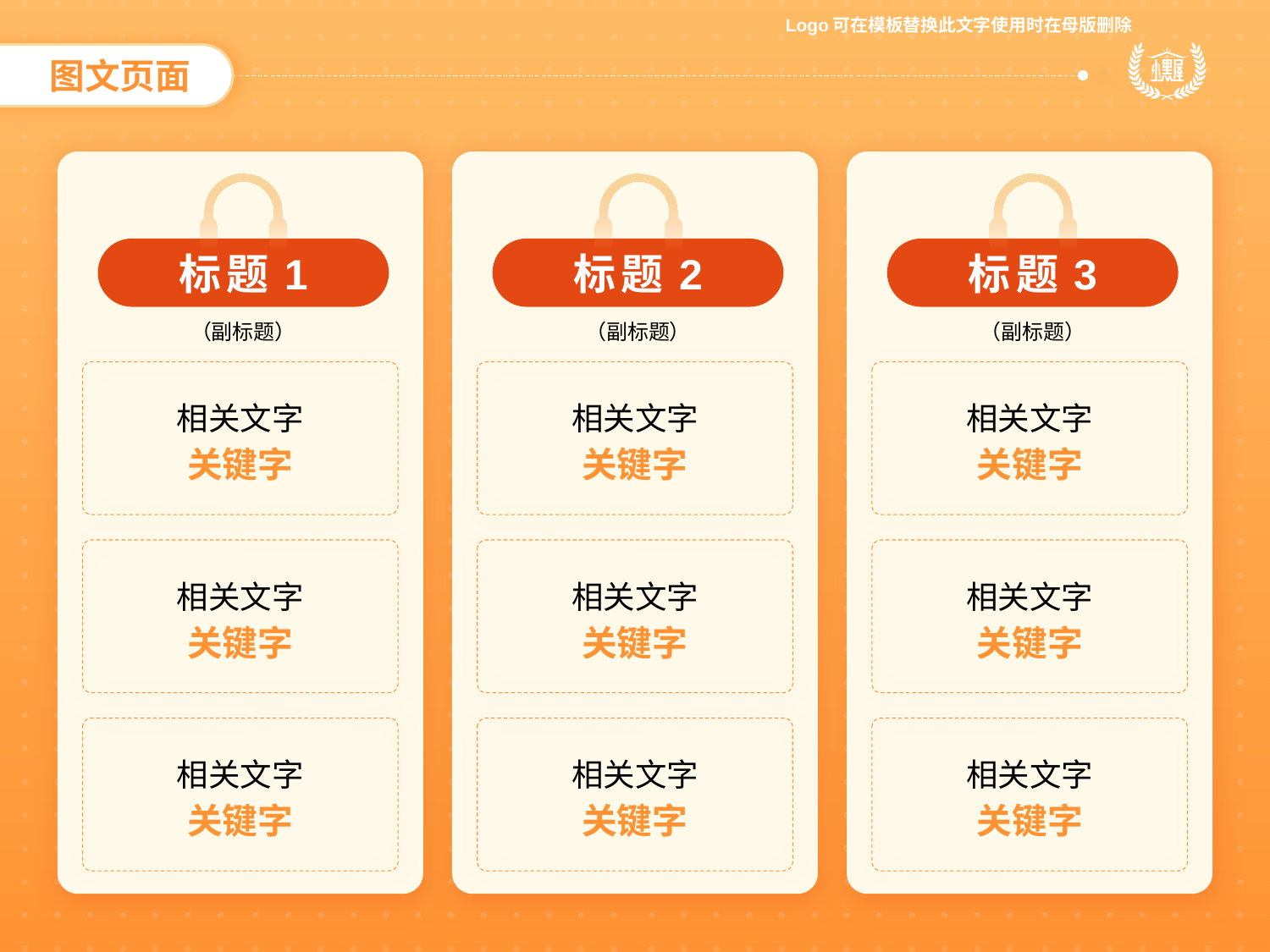

图文页面

标题1
（副标题）

相关文字
关键字

相关文字
关键字

相关文字
关键字

标题2
（副标题）

相关文字
关键字

相关文字
关键字

相关文字
关键字

标题3
（副标题）

相关文字
关键字

相关文字
关键字

相关文字
关键字